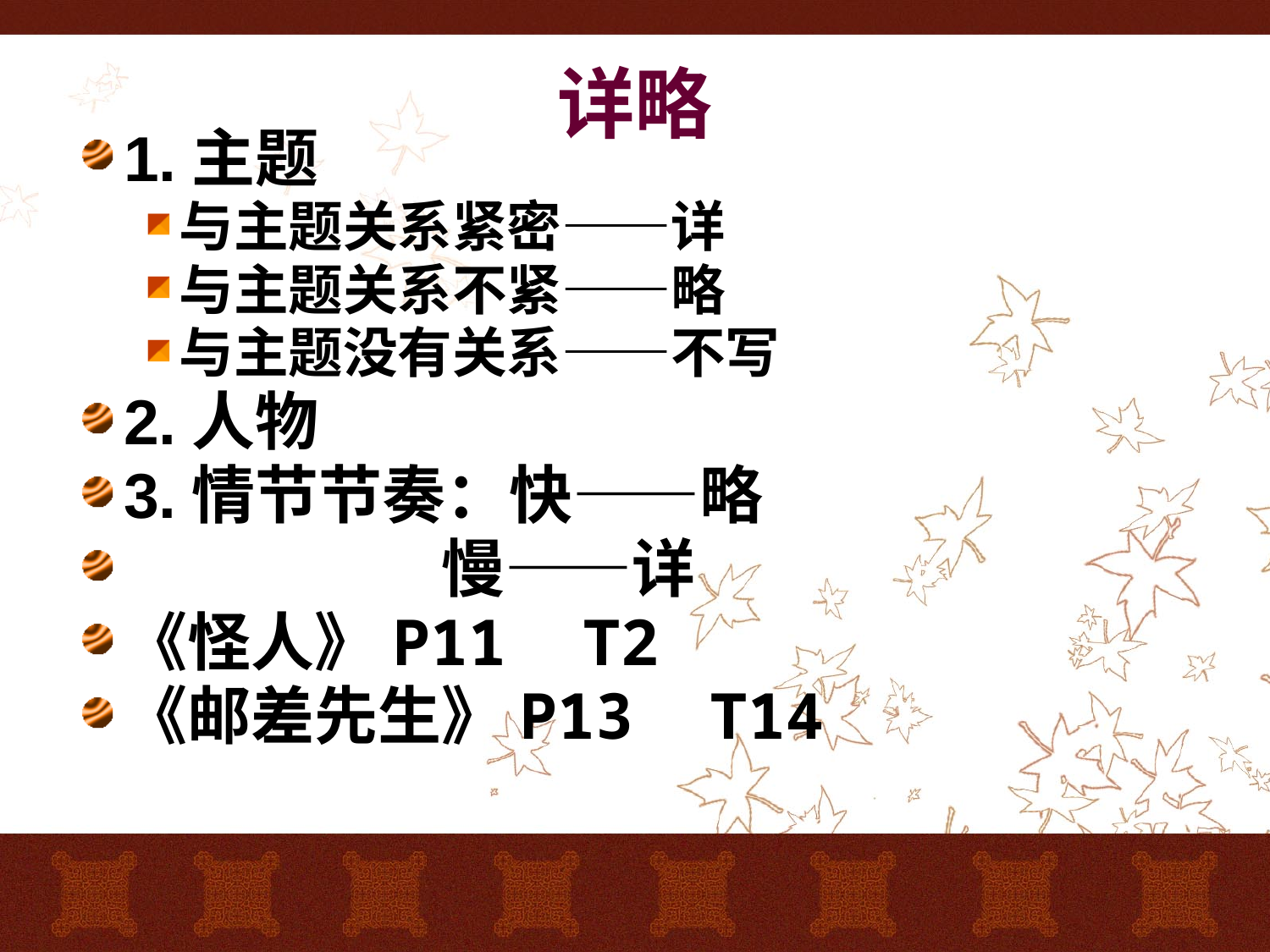

# 详略
1.主题
与主题关系紧密——详
与主题关系不紧——略
与主题没有关系——不写
2.人物
3.情节节奏：快——略
                     慢——详
《怪人》P11  T2
《邮差先生》P13  T14